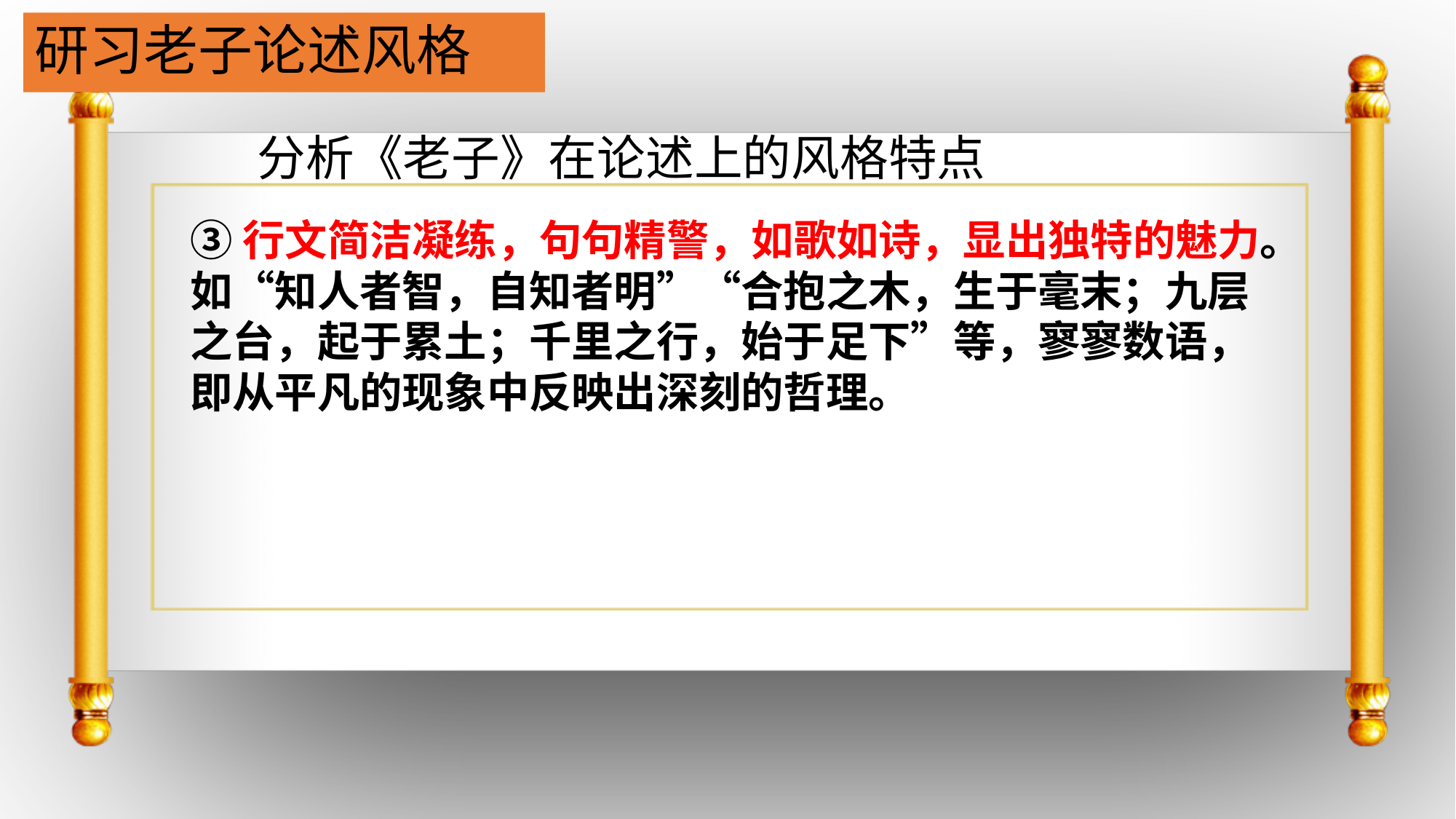

# 研习老子论述风格
分析《老子》在论述上的风格特点
③行文简洁凝练，句句精警，如歌如诗，显出独特的魅力。如“知人者智，自知者明”“合抱之木，生于毫末；九层之台，起于累土；千里之行，始于足下”等，寥寥数语，即从平凡的现象中反映出深刻的哲理。